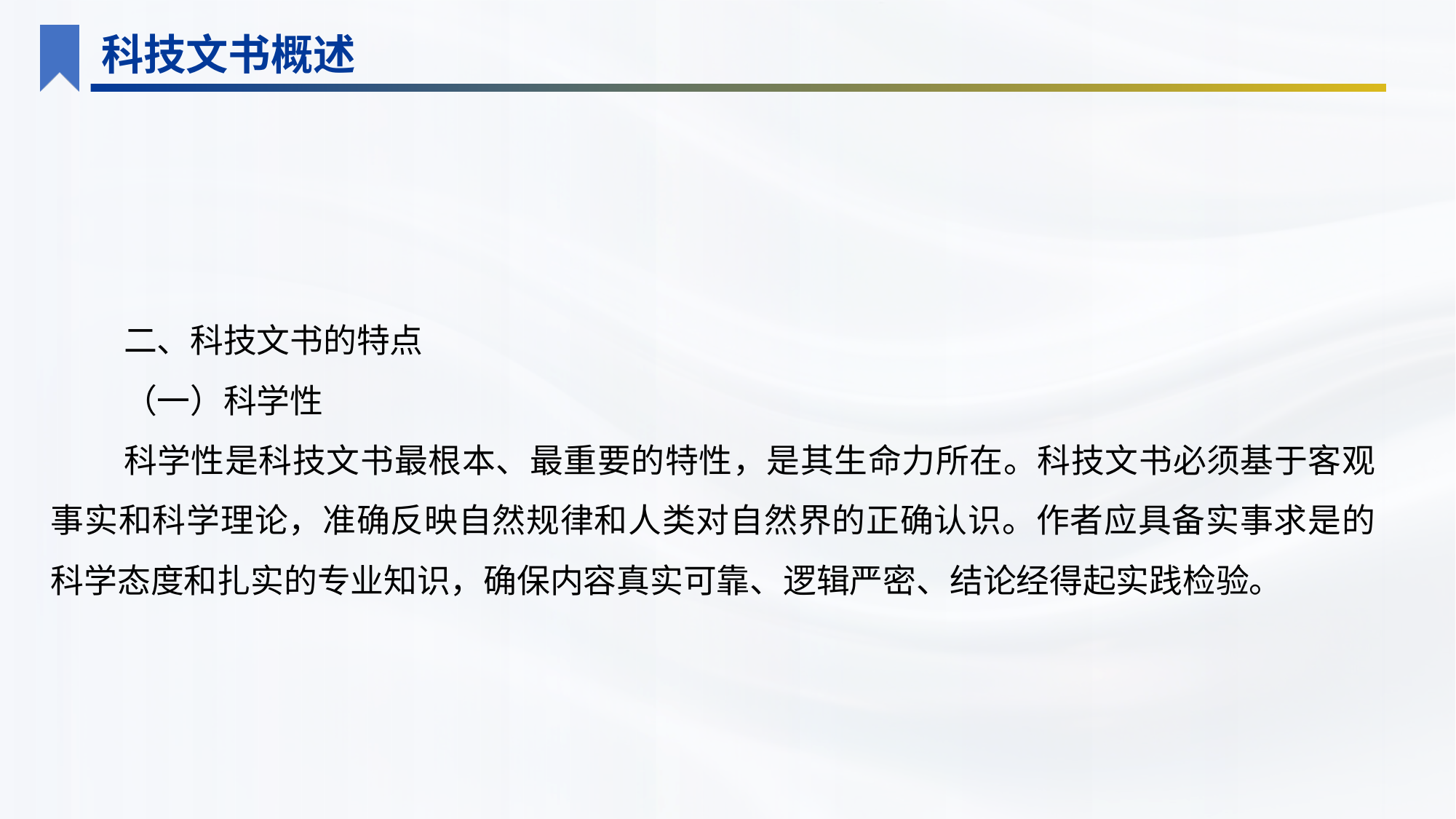

科技文书概述
二、科技文书的特点
（一）科学性
科学性是科技文书最根本、最重要的特性，是其生命力所在。科技文书必须基于客观事实和科学理论，准确反映自然规律和人类对自然界的正确认识。作者应具备实事求是的科学态度和扎实的专业知识，确保内容真实可靠、逻辑严密、结论经得起实践检验。